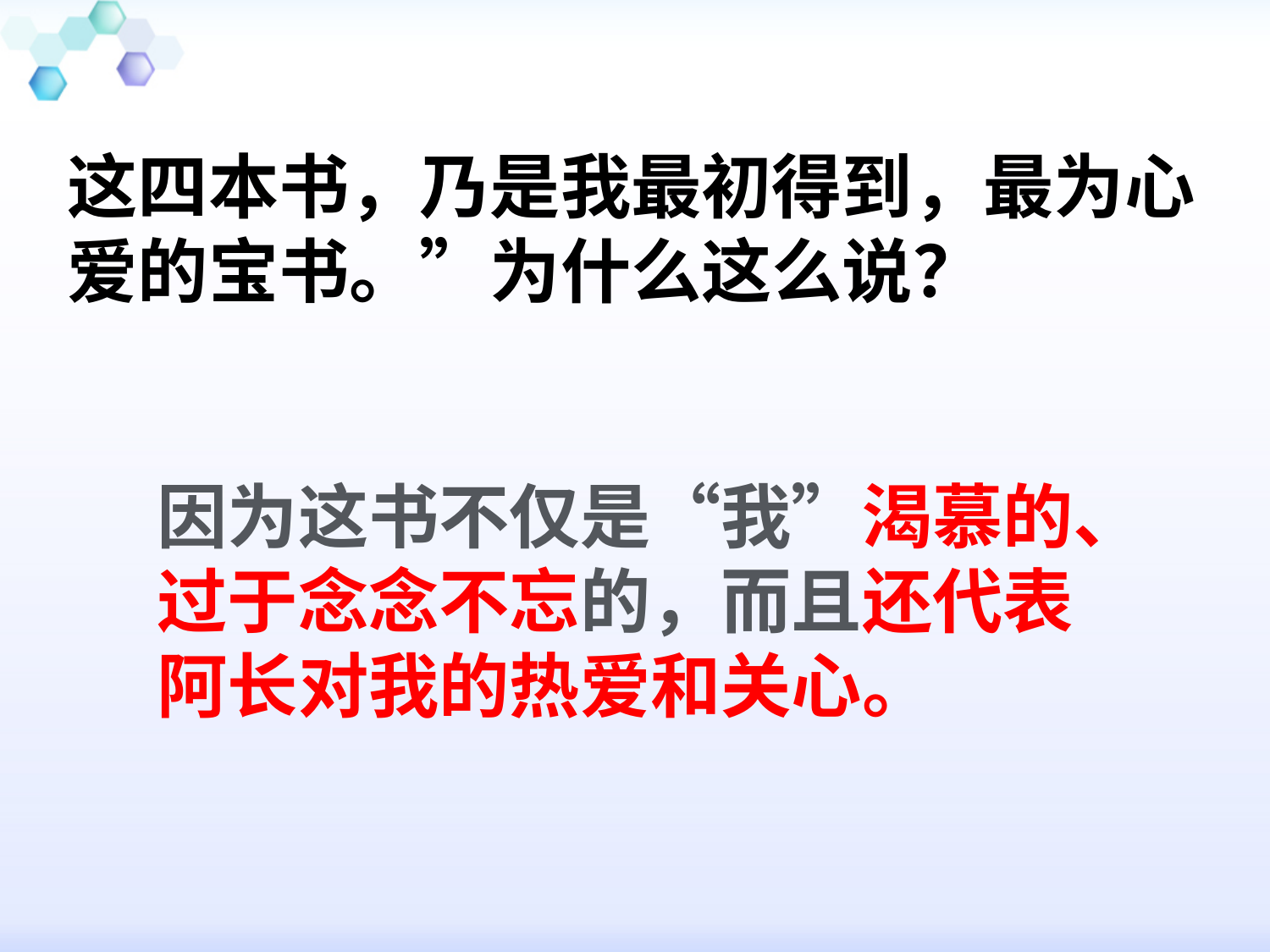

这四本书，乃是我最初得到，最为心爱的宝书。”为什么这么说？
因为这书不仅是“我”渴慕的、过于念念不忘的，而且还代表阿长对我的热爱和关心。